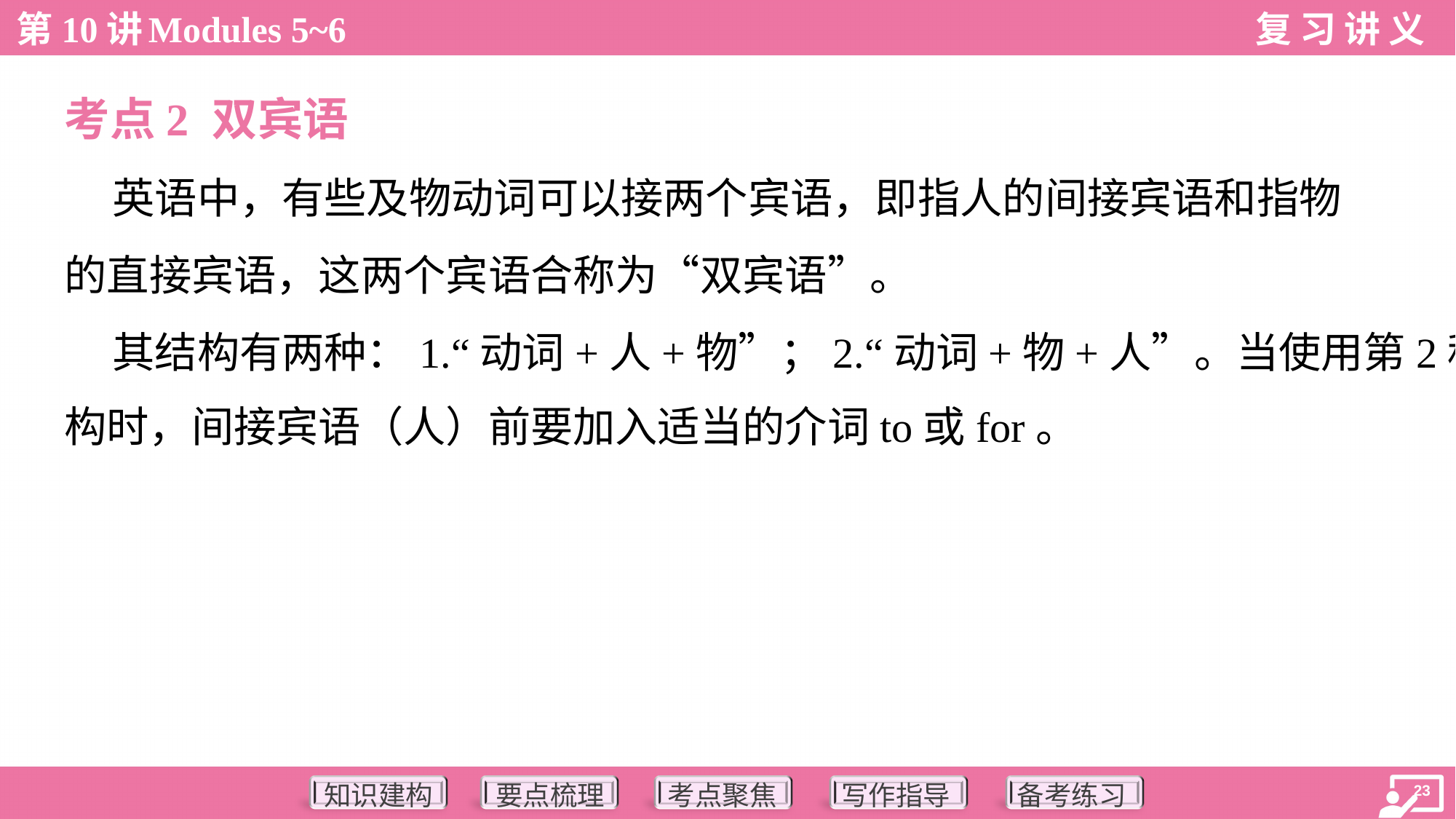

考点2 双宾语
    英语中，有些及物动词可以接两个宾语，即指人的间接宾语和指物
的直接宾语，这两个宾语合称为“双宾语”。
    其结构有两种：1.“动词+人+物”；2.“动词+物+人”。当使用第2种结
构时，间接宾语（人）前要加入适当的介词to或for。